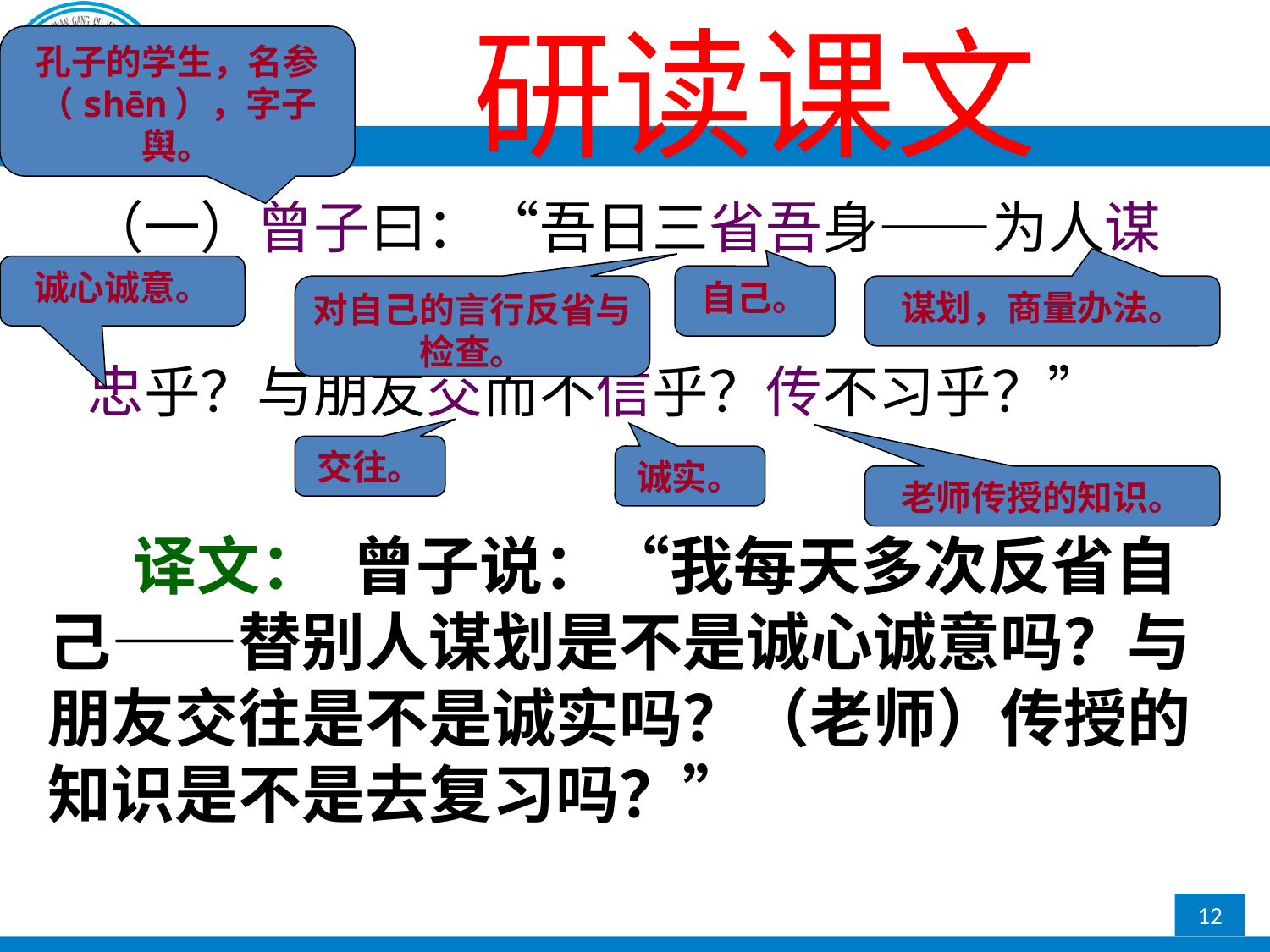

研读课文
孔子的学生，名参
（shēn），字子舆。

（一）曾子曰：“吾日三省吾身——为人谋而不
忠乎？与朋友交而不信乎？传不习乎？”
诚心诚意。
自己。
对自己的言行反省与检查。
谋划，商量办法。
交往。
诚实。
老师传授的知识。

     译文：  曾子说：“我每天多次反省自己——替别人谋划是不是诚心诚意吗？与朋友交往是不是诚实吗？（老师）传授的知识是不是去复习吗？”